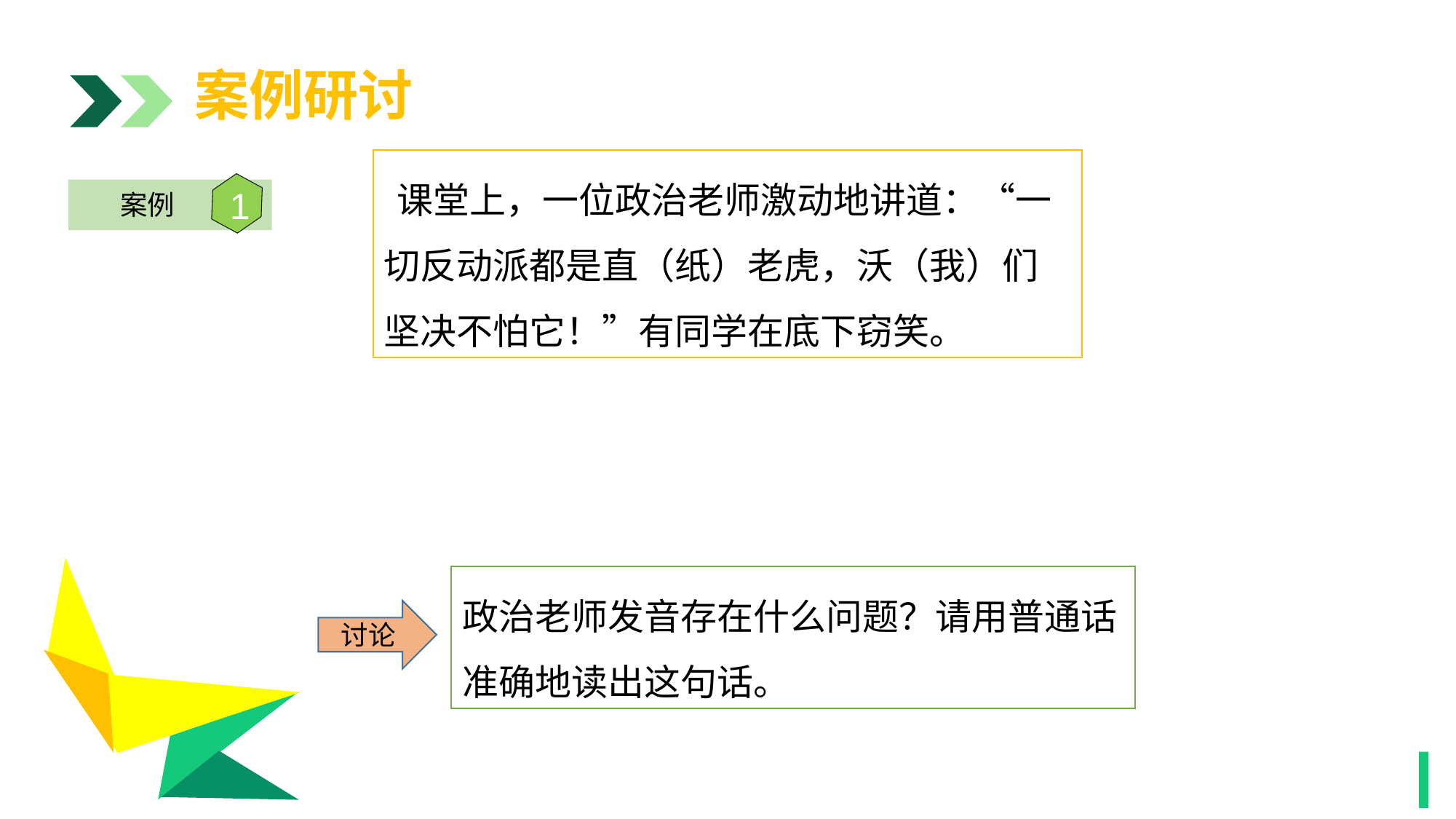

案例研讨

 课堂上，一位政治老师激动地讲道：“一切反动派都是直（纸）老虎，沃（我）们坚决不怕它！”有同学在底下窃笑。
1

案例
1

政治老师发音存在什么问题？请用普通话准确地读出这句话。

讨论
1
3